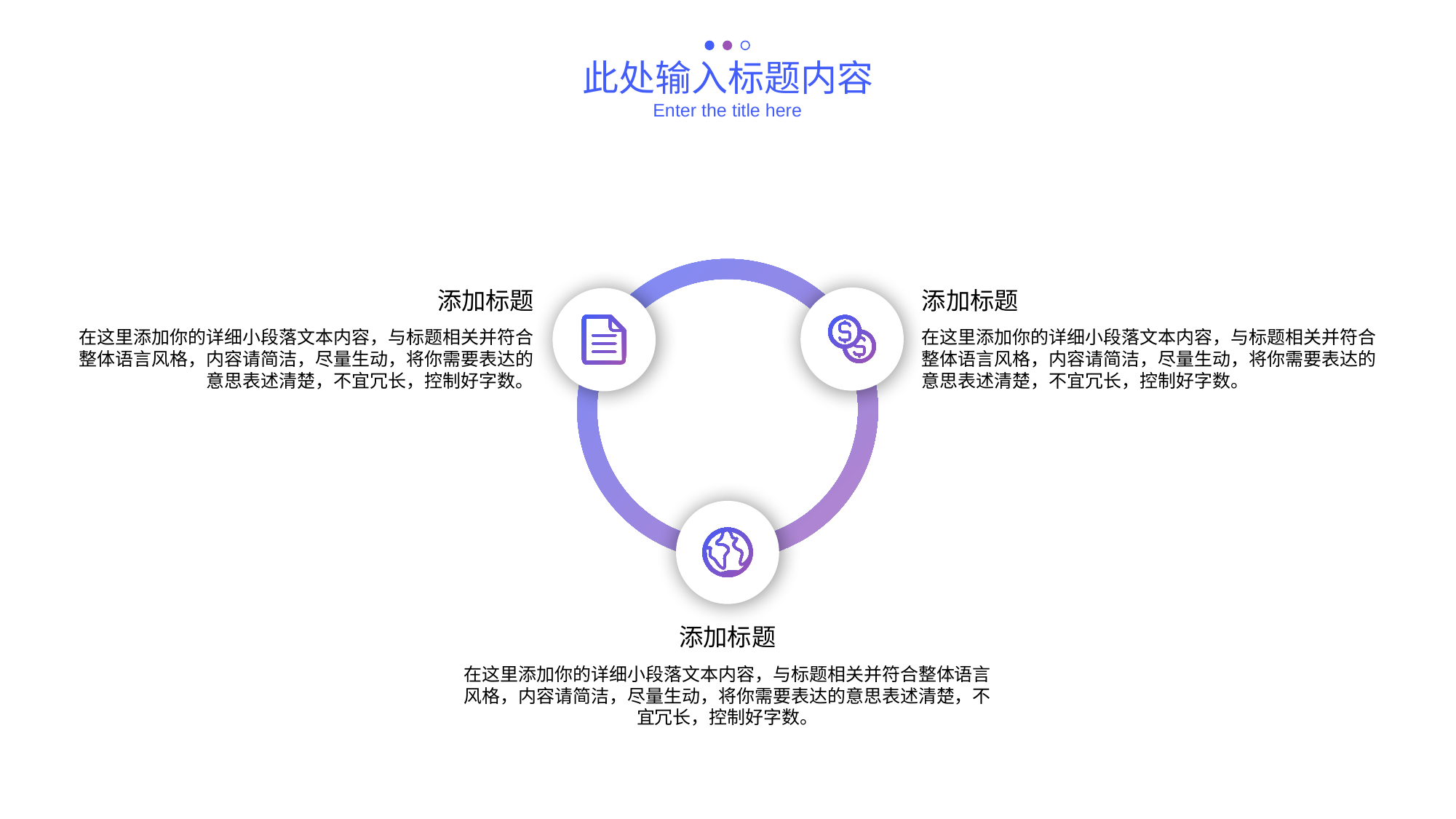

此处输入标题内容
Enter the title here

添加标题
在这里添加你的详细小段落文本内容，与标题相关并符合整体语言风格，内容请简洁，尽量生动，将你需要表达的意思表述清楚，不宜冗长，控制好字数。
添加标题
在这里添加你的详细小段落文本内容，与标题相关并符合整体语言风格，内容请简洁，尽量生动，将你需要表达的意思表述清楚，不宜冗长，控制好字数。

添加标题
在这里添加你的详细小段落文本内容，与标题相关并符合整体语言风格，内容请简洁，尽量生动，将你需要表达的意思表述清楚，不宜冗长，控制好字数。
PPT模板 http://www.1ppt.com/moban/